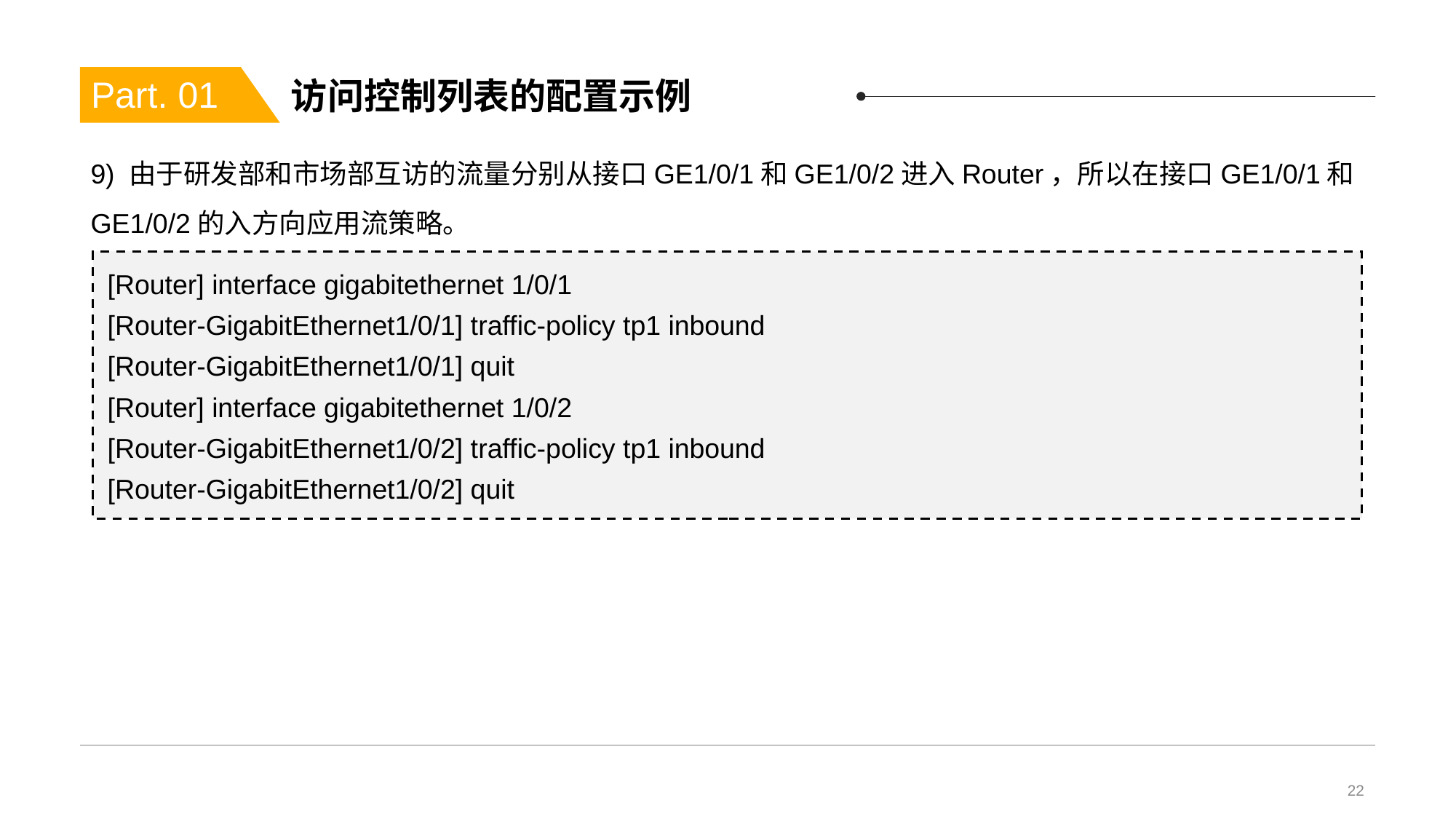

# 访问控制列表的配置示例
Part. 01
9) 由于研发部和市场部互访的流量分别从接口GE1/0/1和GE1/0/2进入Router，所以在接口GE1/0/1和GE1/0/2的入方向应用流策略。

[Router] interface gigabitethernet 1/0/1
[Router-GigabitEthernet1/0/1] traffic-policy tp1 inbound
[Router-GigabitEthernet1/0/1] quit
[Router] interface gigabitethernet 1/0/2
[Router-GigabitEthernet1/0/2] traffic-policy tp1 inbound
[Router-GigabitEthernet1/0/2] quit
22